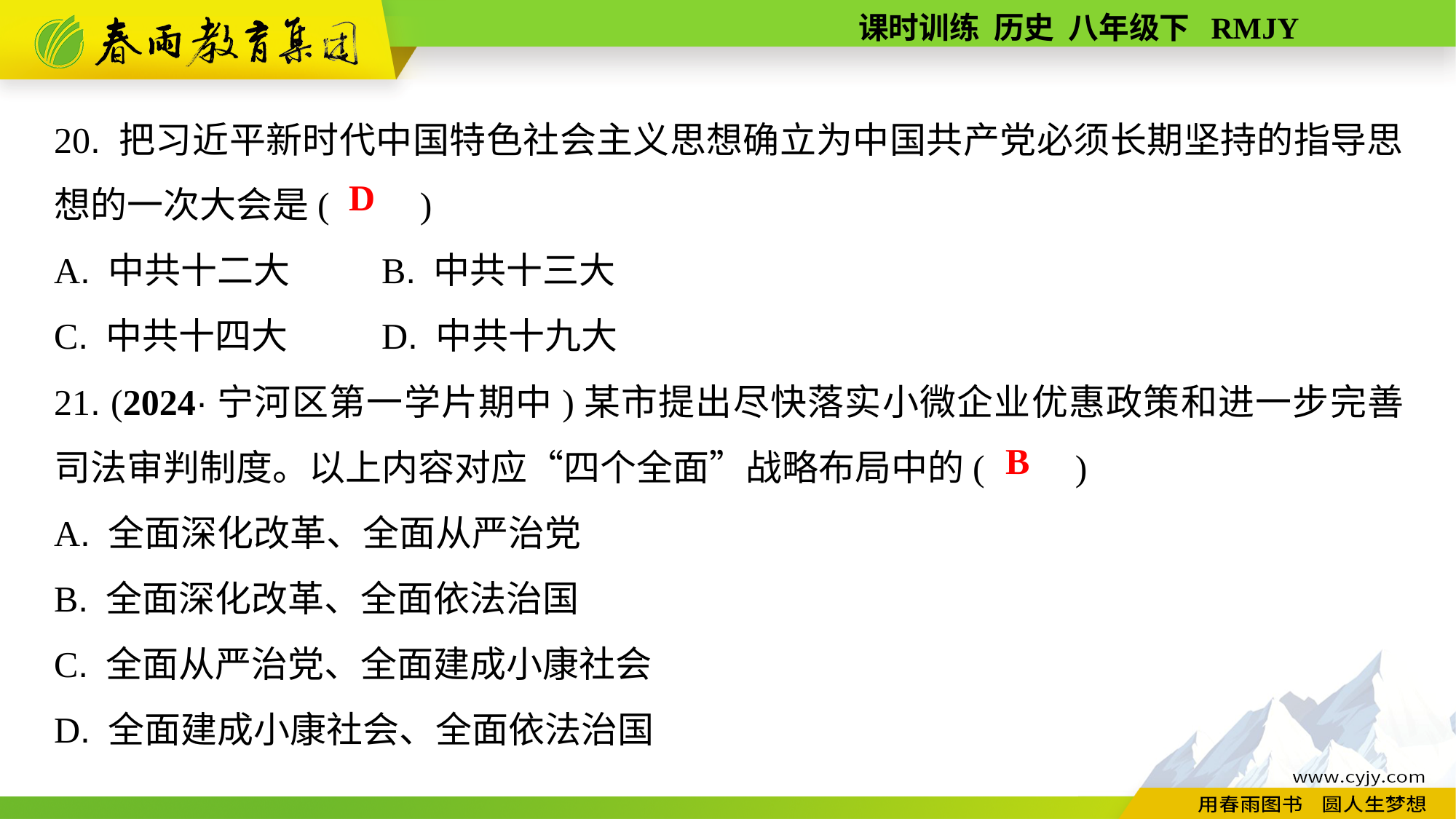

20. 把习近平新时代中国特色社会主义思想确立为中国共产党必须长期坚持的指导思想的一次大会是(　　)
A. 中共十二大	B. 中共十三大
C. 中共十四大	D. 中共十九大
21. (2024·宁河区第一学片期中)某市提出尽快落实小微企业优惠政策和进一步完善司法审判制度。以上内容对应“四个全面”战略布局中的(　　)
A. 全面深化改革、全面从严治党
B. 全面深化改革、全面依法治国
C. 全面从严治党、全面建成小康社会
D. 全面建成小康社会、全面依法治国
D
B